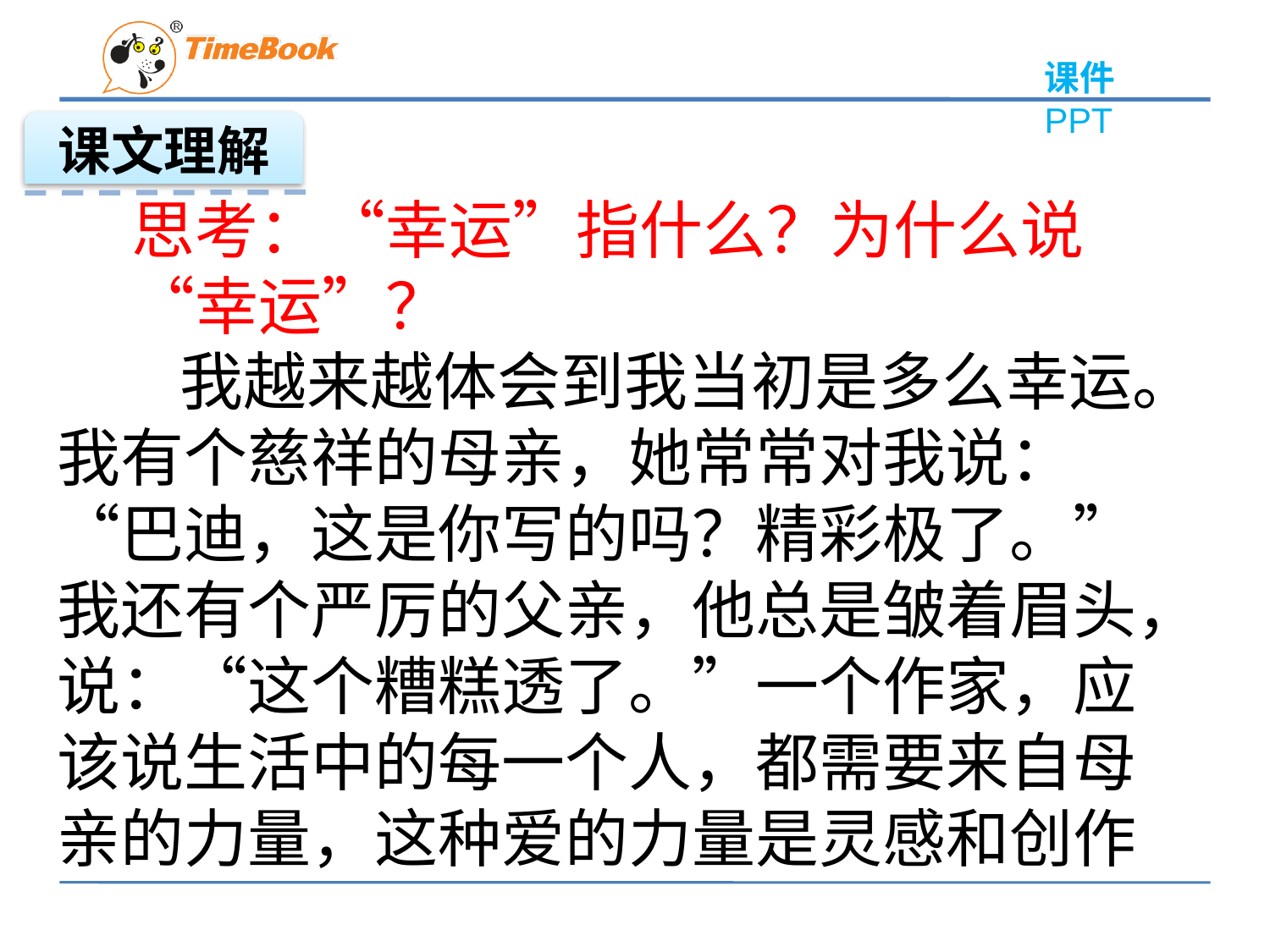

课文理解
思考：“幸运”指什么？为什么说“幸运”？
           我越来越体会到我当初是多么幸运。我有个慈祥的母亲，她常常对我说：“巴迪，这是你写的吗？精彩极了。”我还有个严厉的父亲，他总是皱着眉头，说：“这个糟糕透了。”一个作家，应该说生活中的每一个人，都需要来自母亲的力量，这种爱的力量是灵感和创作